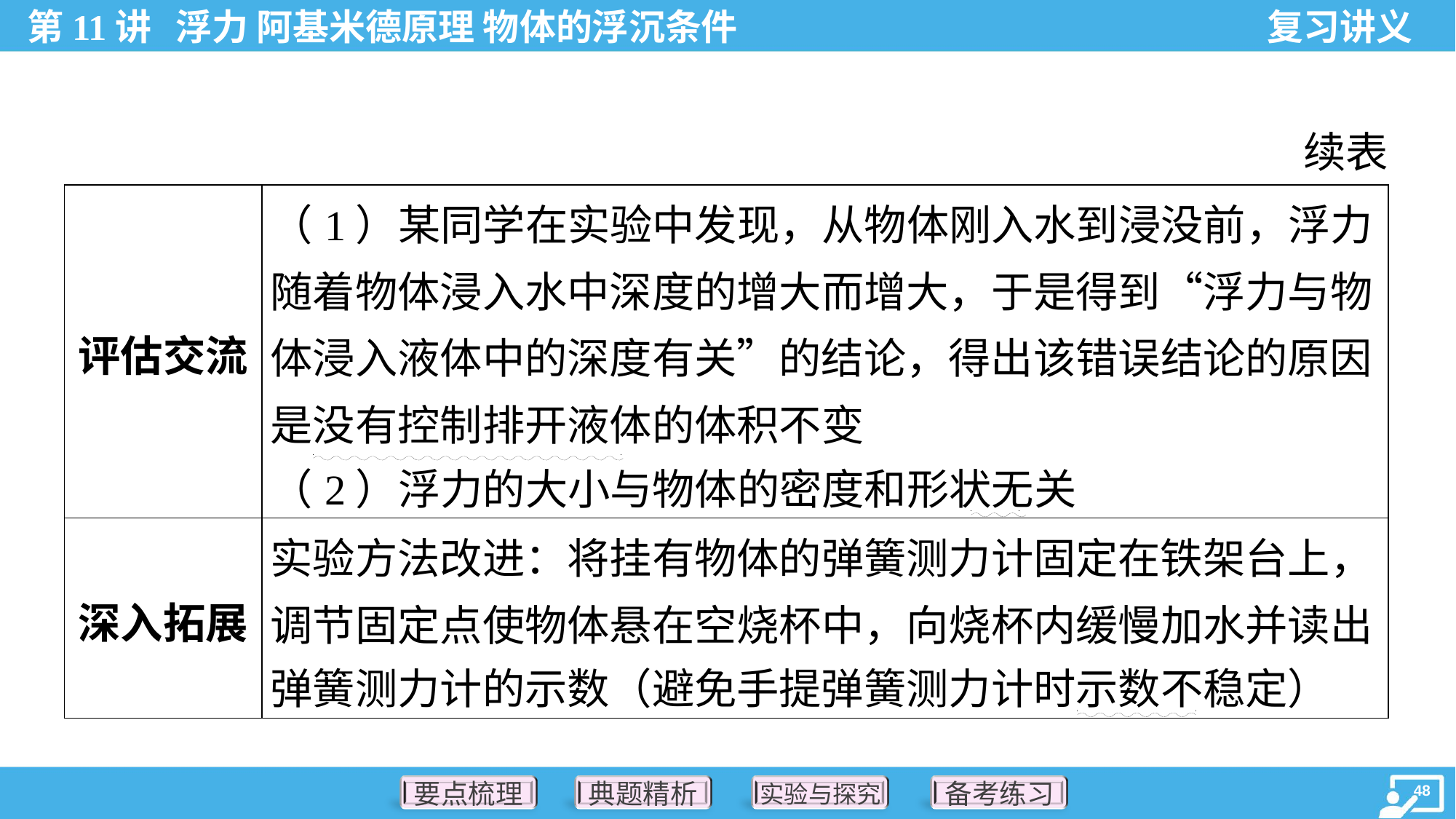

续表
| 评估交流 | （1）某同学在实验中发现，从物体刚入水到浸没前，浮力 随着物体浸入水中深度的增大而增大，于是得到“浮力与物 体浸入液体中的深度有关”的结论，得出该错误结论的原因 是没有控制排开液体的体积不变 （2）浮力的大小与物体的密度和形状无关 |
| --- | --- |
| 深入拓展 | 实验方法改进：将挂有物体的弹簧测力计固定在铁架台上， 调节固定点使物体悬在空烧杯中，向烧杯内缓慢加水并读出 弹簧测力计的示数（避免手提弹簧测力计时示数不稳定） |
.                          .
.    .
.          .